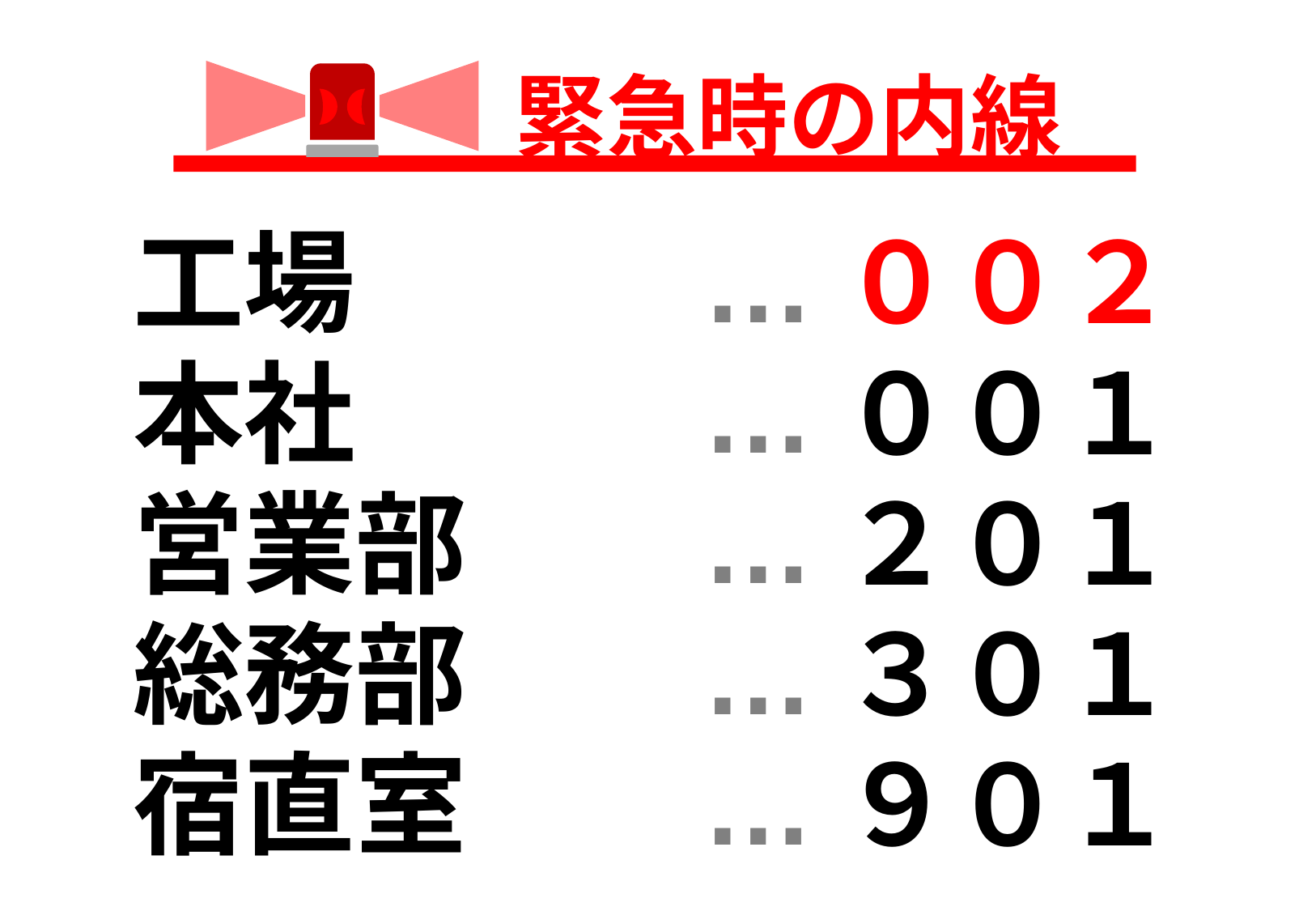

緊急時の内線

…
工場
００２
…
本社
００１
…
営業部
２０１
…
総務部
３０１
…
宿直室
９０１